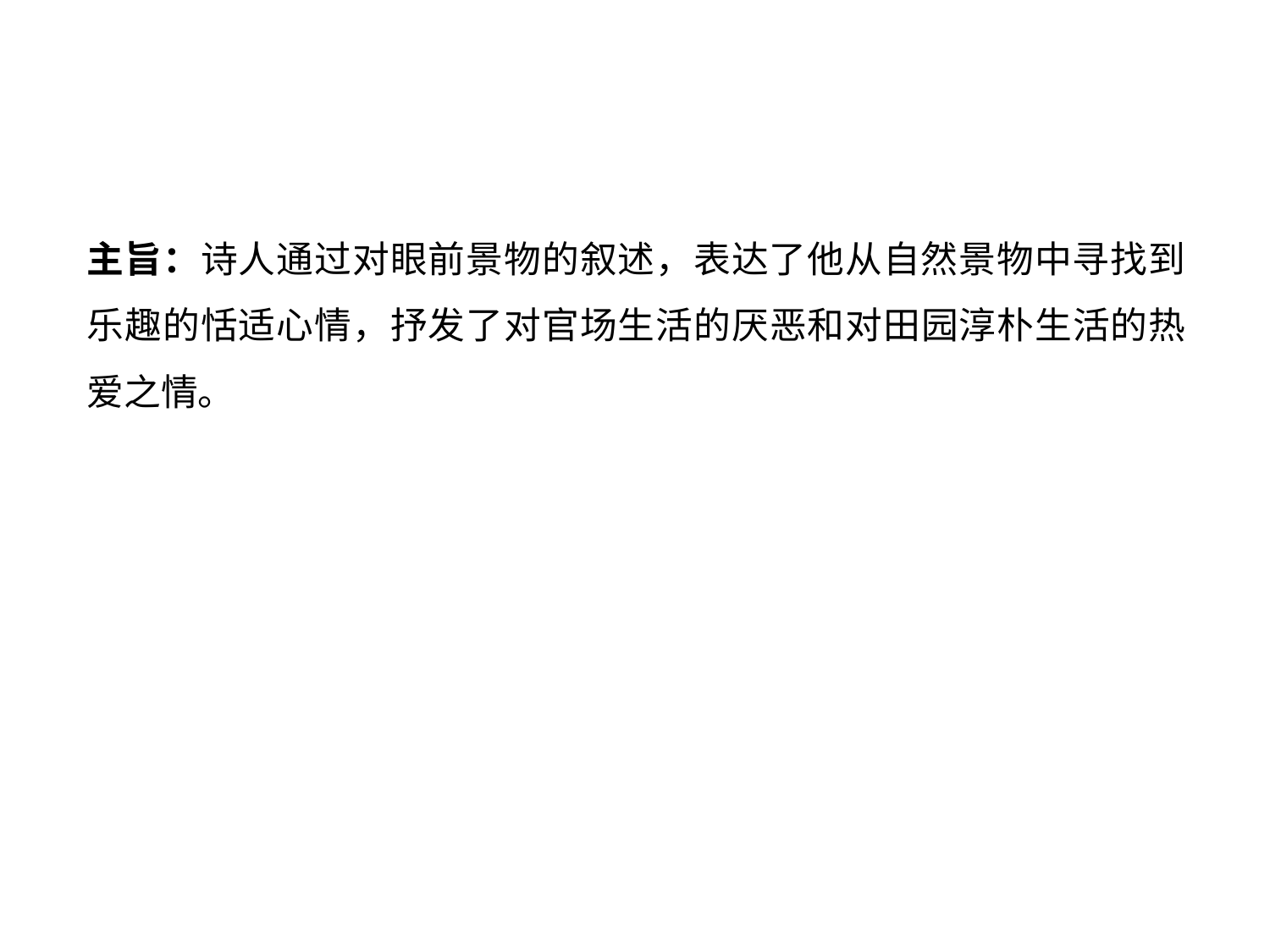

主旨：诗人通过对眼前景物的叙述，表达了他从自然景物中寻找到乐趣的恬适心情，抒发了对官场生活的厌恶和对田园淳朴生活的热爱之情。